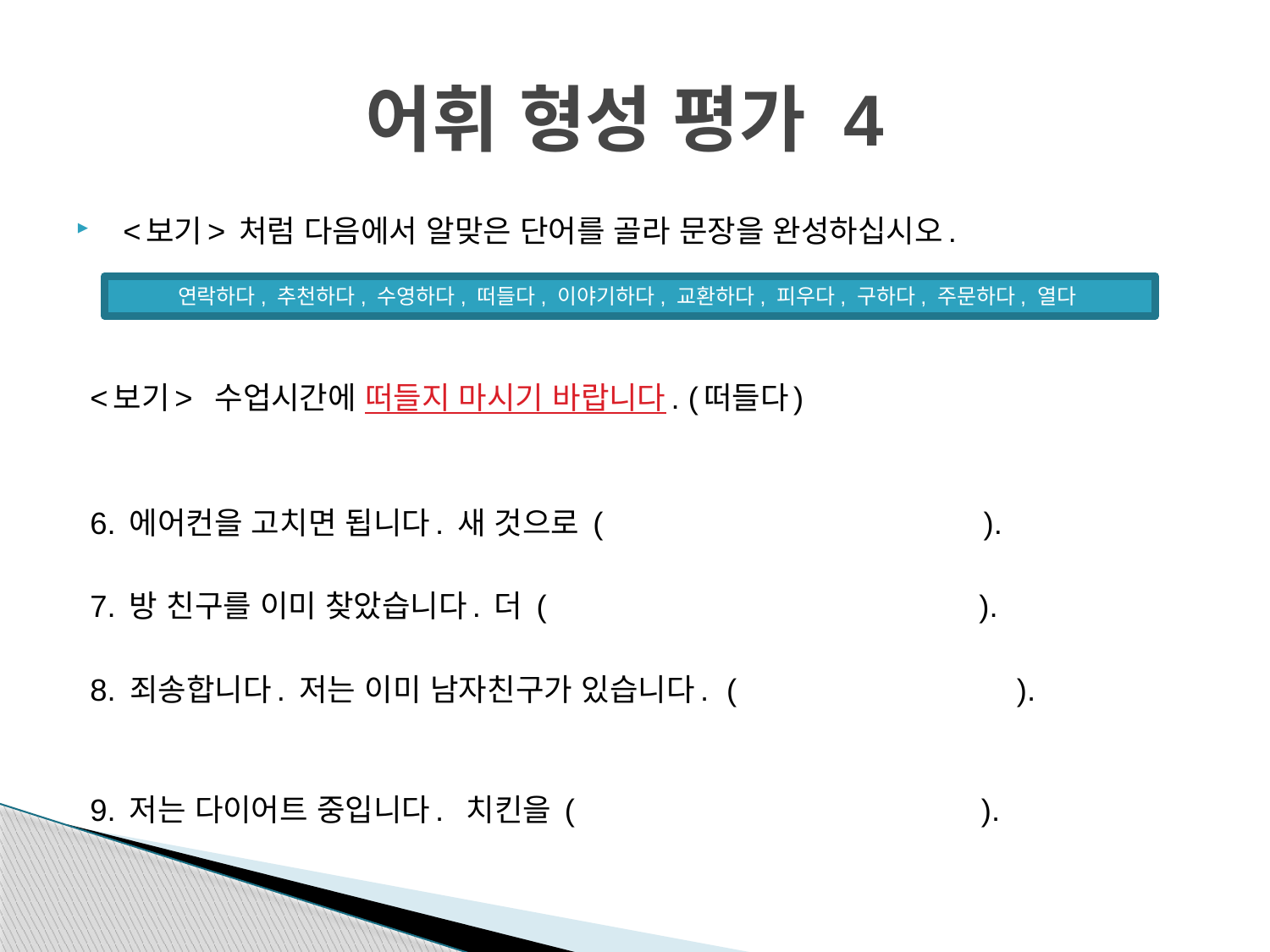

# 어휘 형성 평가 4
<보기> 처럼 다음에서 알맞은 단어를 골라 문장을 완성하십시오.

<보기>  수업시간에 떠들지 마시기 바랍니다. (떠들다)

6. 에어컨을 고치면 됩니다. 새 것으로 (                                            ).

7. 방 친구를 이미 찾았습니다. 더 (                                                  ).

8. 죄송합니다. 저는 이미 남자친구가 있습니다.  (                                ).

9. 저는 다이어트 중입니다.  치킨을 (                                               ).
연락하다, 추천하다, 수영하다, 떠들다, 이야기하다, 교환하다, 피우다, 구하다, 주문하다, 열다